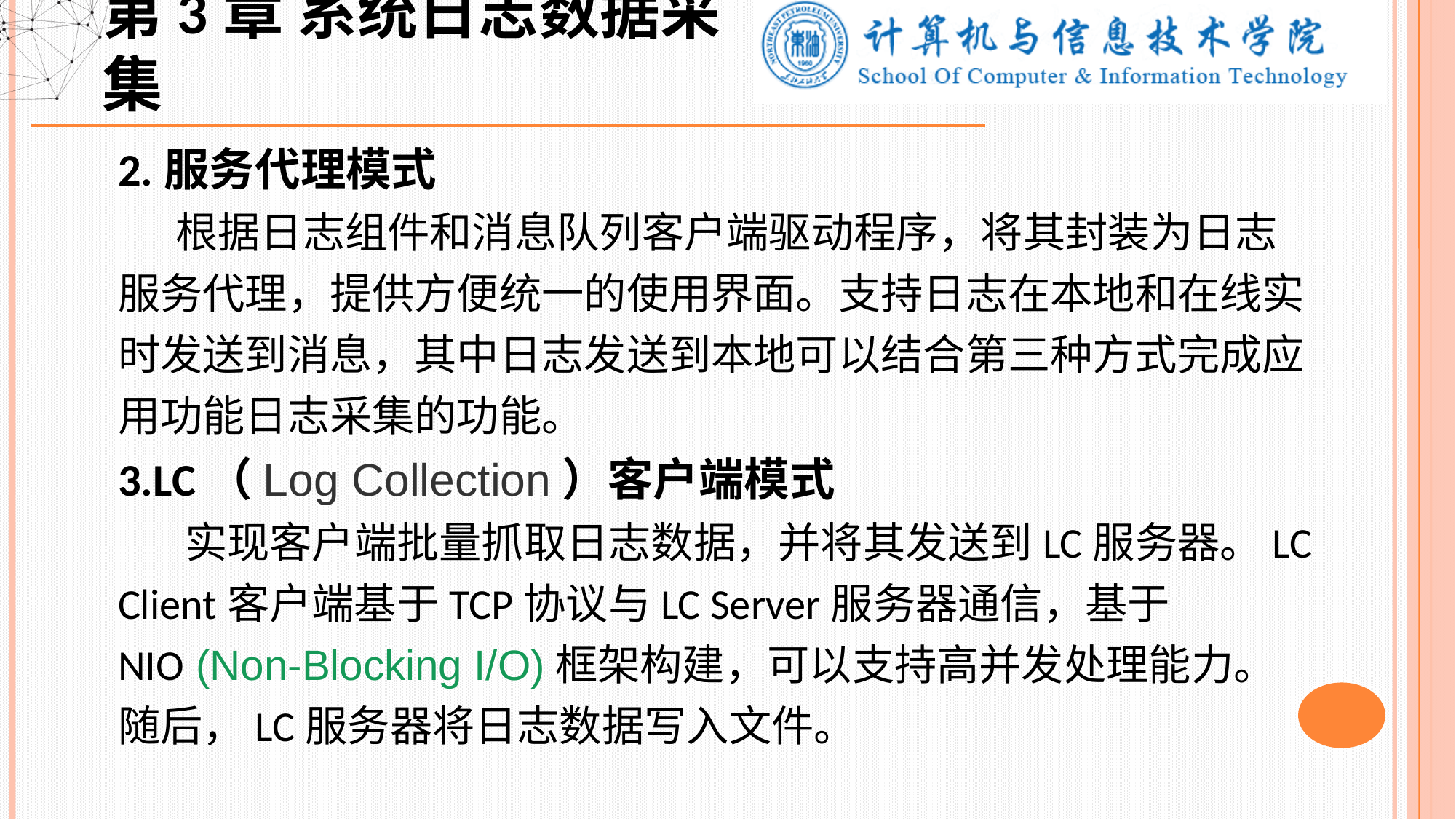

第3章 系统日志数据采集
2.服务代理模式
     根据日志组件和消息队列客户端驱动程序，将其封装为日志服务代理，提供方便统一的使用界面。支持日志在本地和在线实时发送到消息，其中日志发送到本地可以结合第三种方式完成应用功能日志采集的功能。
3.LC（Log Collection）客户端模式
      实现客户端批量抓取日志数据，并将其发送到LC服务器。LC Client客户端基于TCP协议与LC Server服务器通信，基于NIO (Non-Blocking I/O)框架构建，可以支持高并发处理能力。随后，LC服务器将日志数据写入文件。